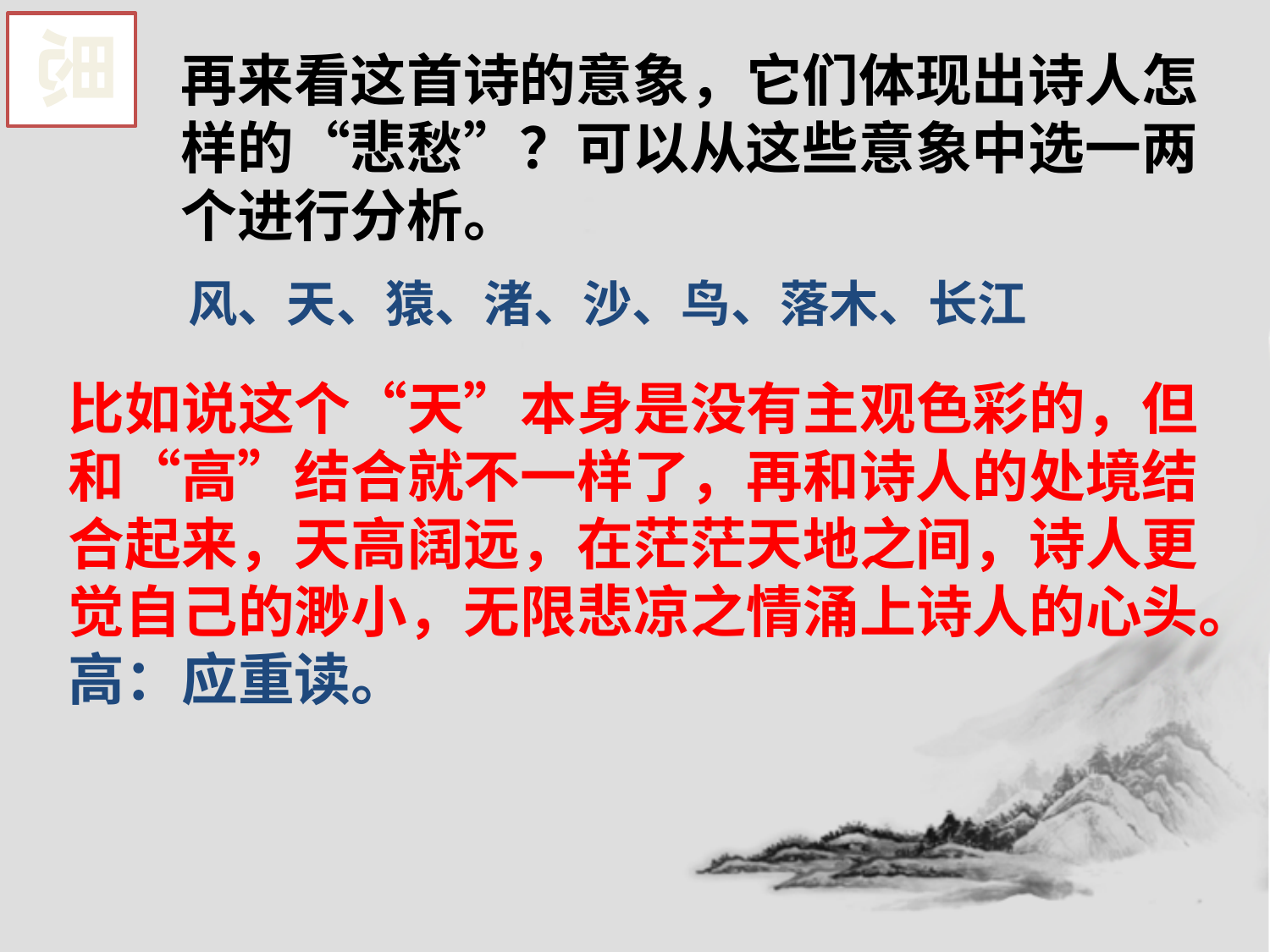

思
再来看这首诗的意象，它们体现出诗人怎样的“悲愁”？可以从这些意象中选一两个进行分析。
风、天、猿、渚、沙、鸟、落木、长江
比如说这个“天”本身是没有主观色彩的，但和“高”结合就不一样了，再和诗人的处境结合起来，天高阔远，在茫茫天地之间，诗人更觉自己的渺小，无限悲凉之情涌上诗人的心头。高：应重读。